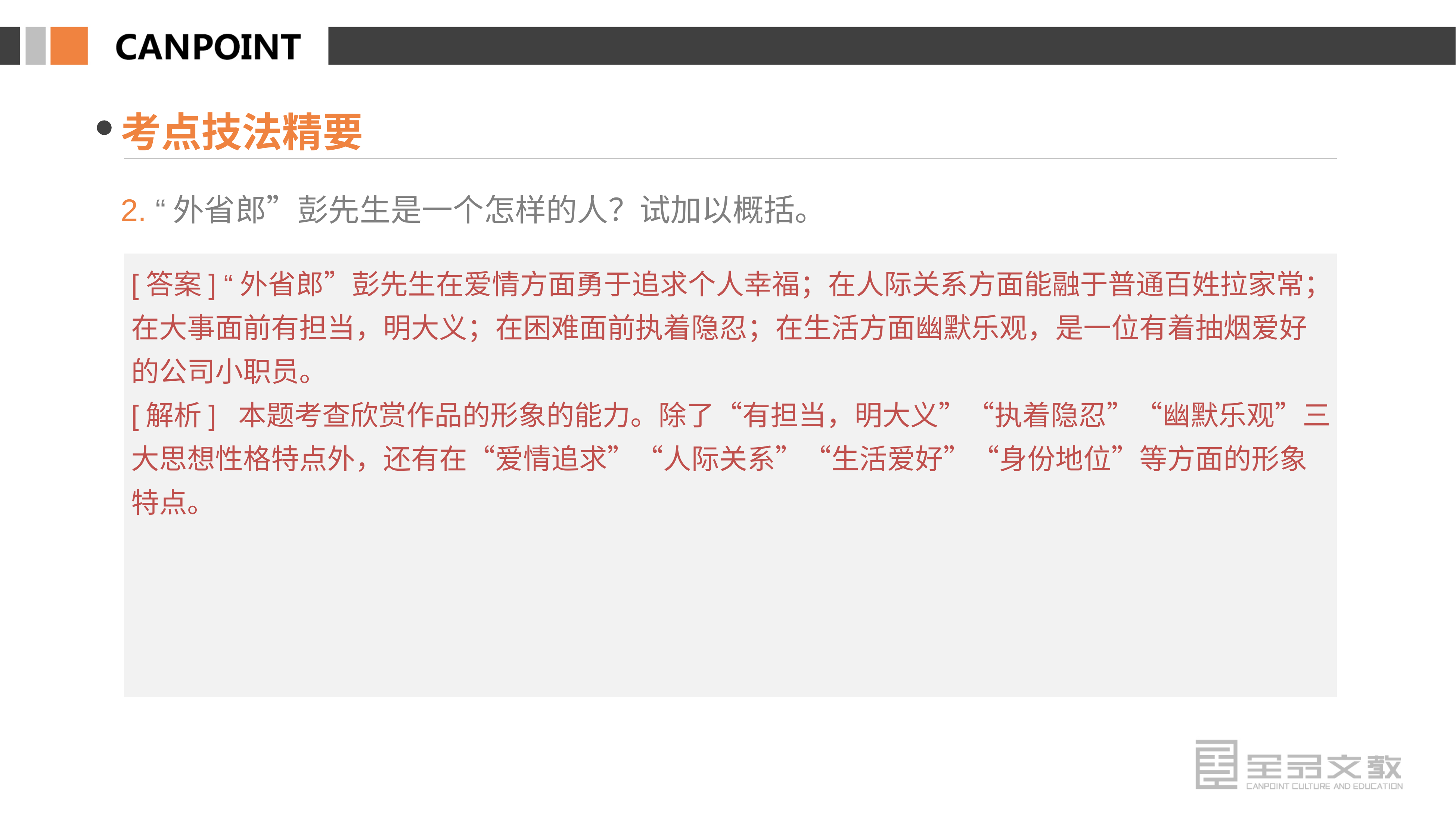

考点技法精要

2. “外省郎”彭先生是一个怎样的人？试加以概括。

[答案] “外省郎”彭先生在爱情方面勇于追求个人幸福；在人际关系方面能融于普通百姓拉家常；在大事面前有担当，明大义；在困难面前执着隐忍；在生活方面幽默乐观，是一位有着抽烟爱好的公司小职员。
[解析]  本题考查欣赏作品的形象的能力。除了“有担当，明大义”“执着隐忍”“幽默乐观”三大思想性格特点外，还有在“爱情追求”“人际关系”“生活爱好”“身份地位”等方面的形象特点。